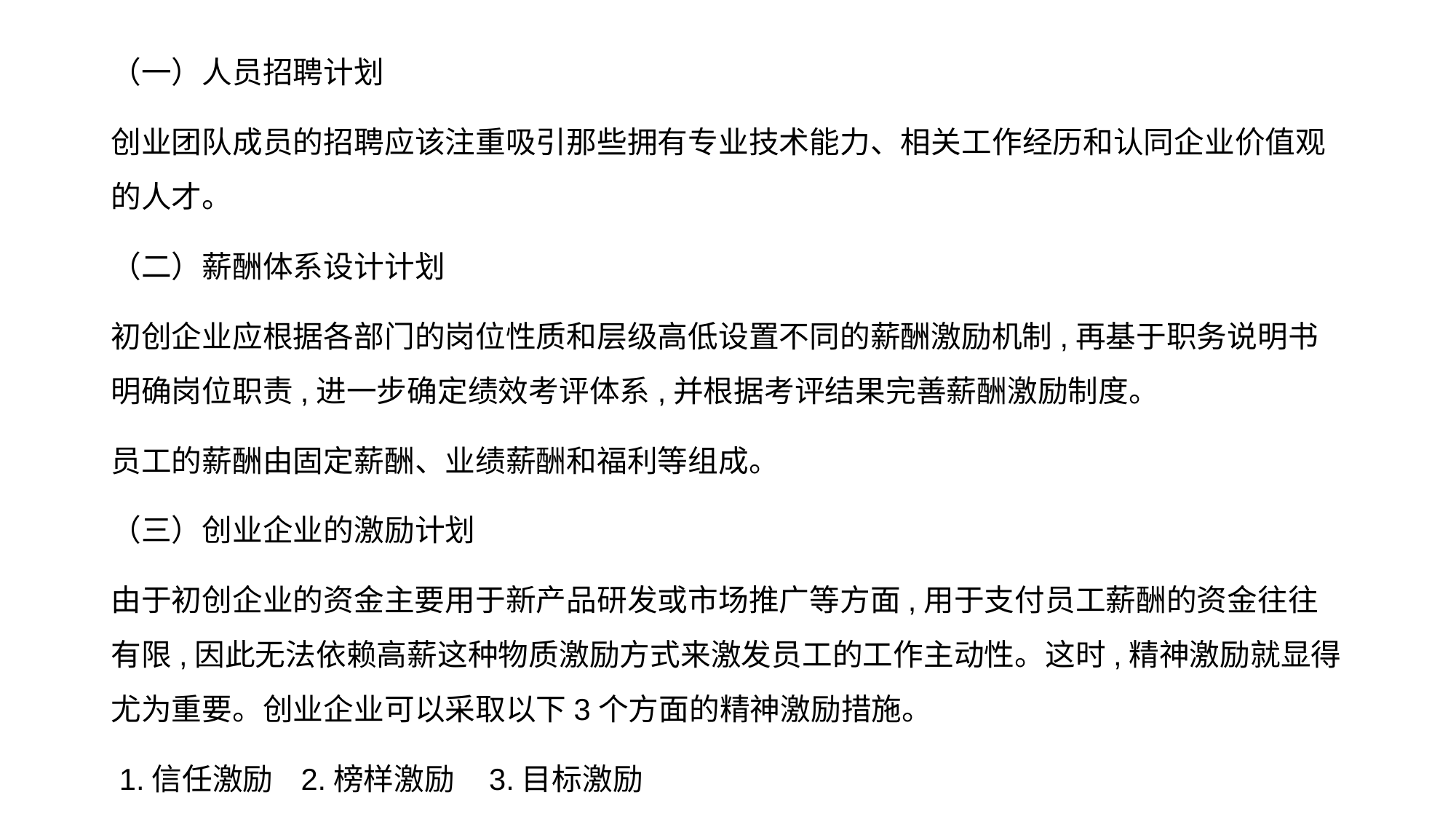

（一）人员招聘计划
创业团队成员的招聘应该注重吸引那些拥有专业技术能力、相关工作经历和认同企业价值观的人才。
（二）薪酬体系设计计划
初创企业应根据各部门的岗位性质和层级高低设置不同的薪酬激励机制,再基于职务说明书明确岗位职责,进一步确定绩效考评体系,并根据考评结果完善薪酬激励制度。
员工的薪酬由固定薪酬、业绩薪酬和福利等组成。
（三）创业企业的激励计划
由于初创企业的资金主要用于新产品研发或市场推广等方面,用于支付员工薪酬的资金往往有限,因此无法依赖高薪这种物质激励方式来激发员工的工作主动性。这时,精神激励就显得尤为重要。创业企业可以采取以下3个方面的精神激励措施。
 1.信任激励   2.榜样激励    3.目标激励